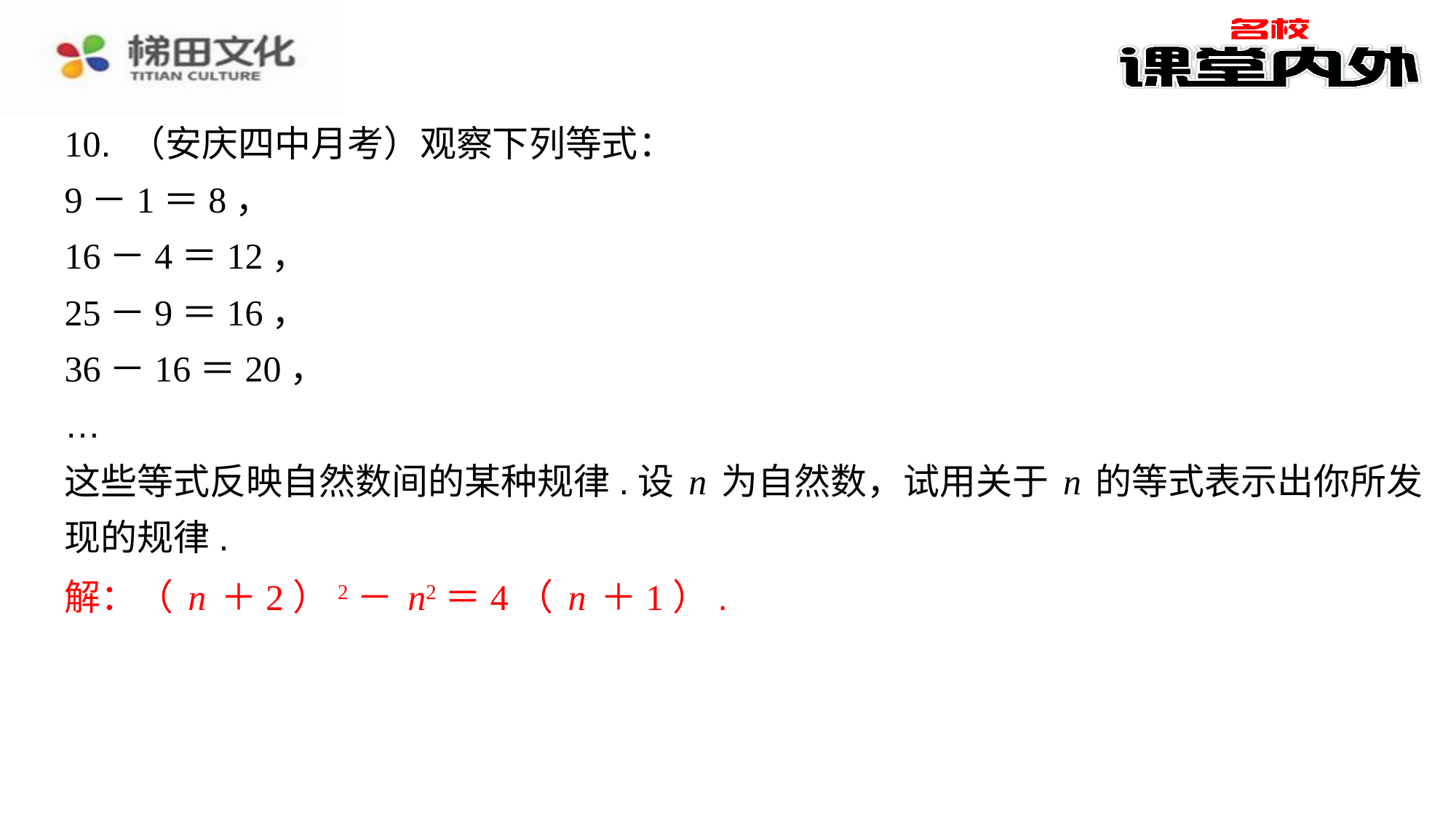

10. （安庆四中月考）观察下列等式：
9－1＝8，
16－4＝12，
25－9＝16，
36－16＝20，
…
这些等式反映自然数间的某种规律.设n为自然数，试用关于n的等式表示出你所发
现的规律.
解：（n＋2）2－n2＝4（n＋1）.
解：（n＋2）2－n2＝4（n＋1）.